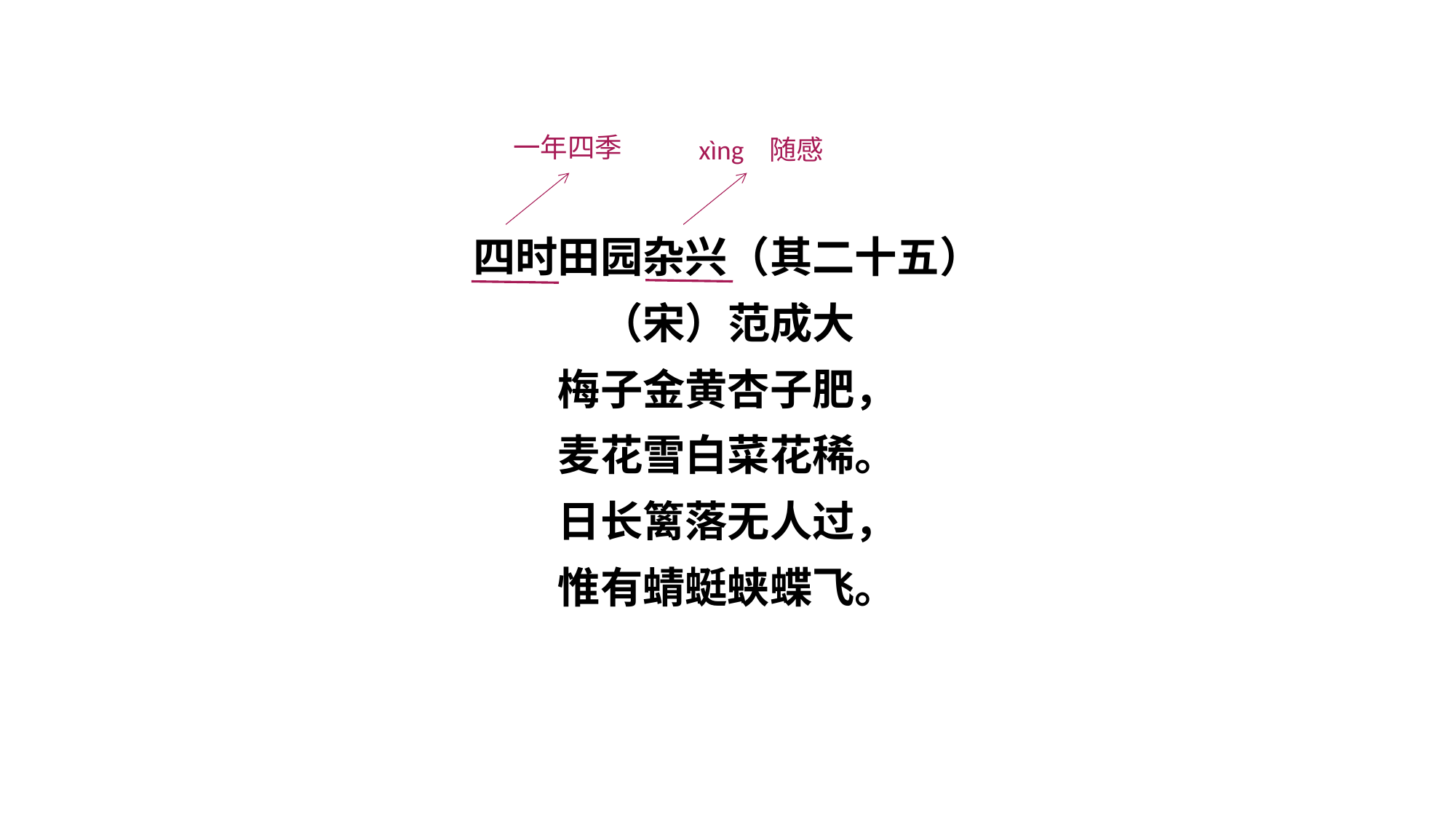

一年四季
xìng   随感
四时田园杂兴（其二十五）
（宋）范成大
梅子金黄杏子肥，
麦花雪白菜花稀。
日长篱落无人过，
惟有蜻蜓蛱蝶飞。